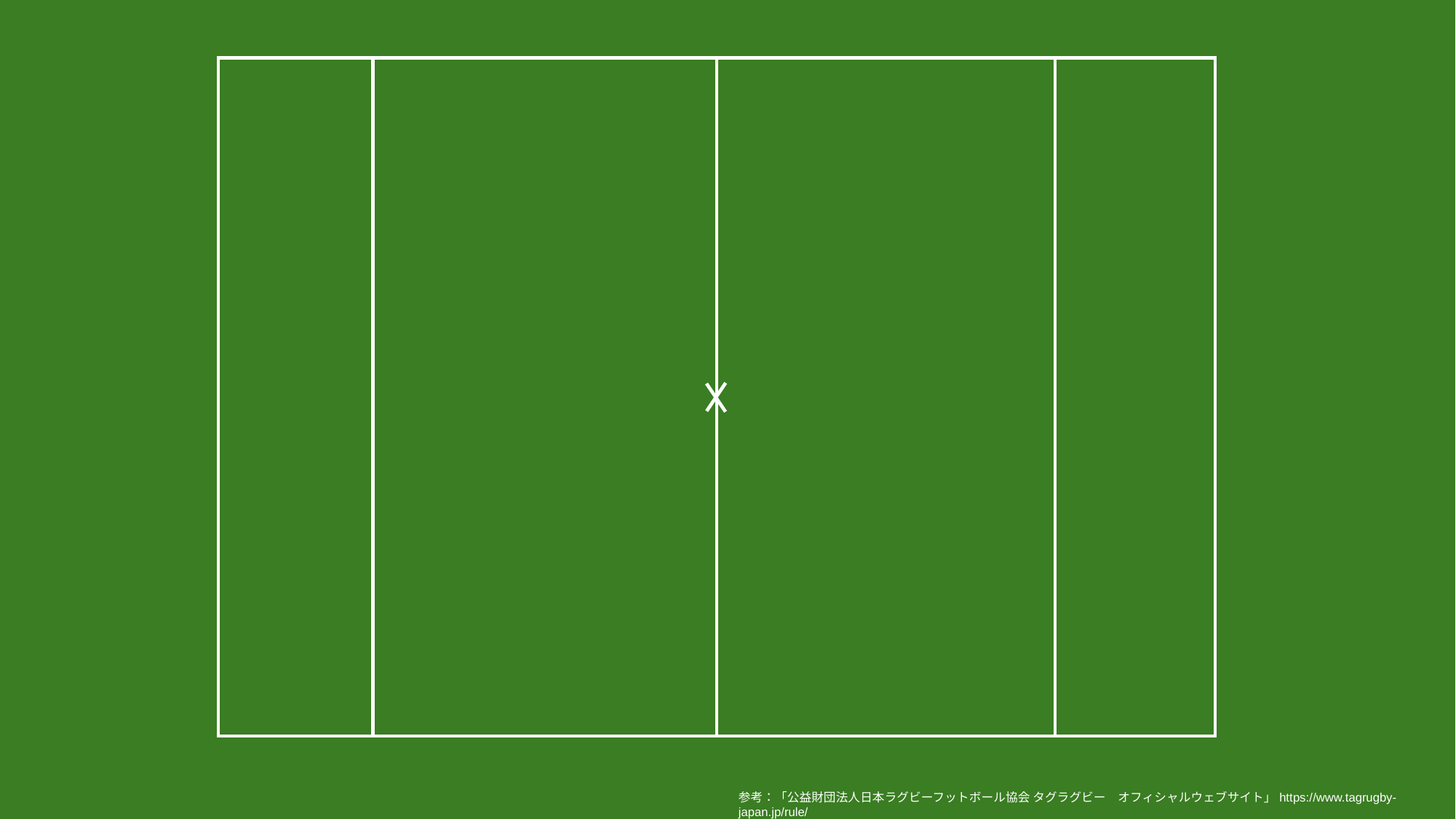

参考：「公益財団法人日本ラグビーフットボール協会 タグラグビー　オフィシャルウェブサイト」https://www.tagrugby-japan.jp/rule/